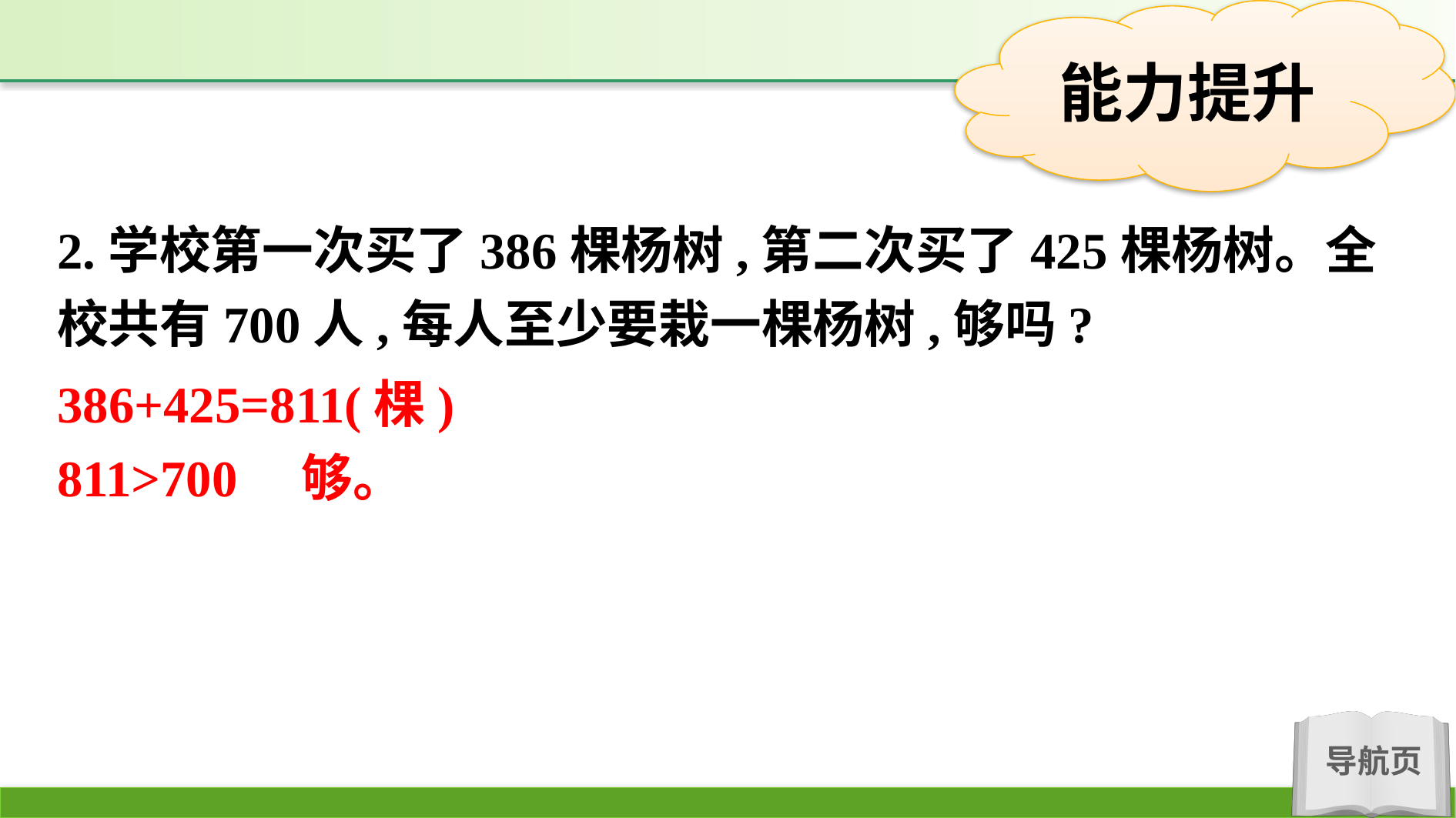

2.学校第一次买了386棵杨树,第二次买了425棵杨树。全校共有700人,每人至少要栽一棵杨树,够吗?
386+425=811(棵)
811>700　够。